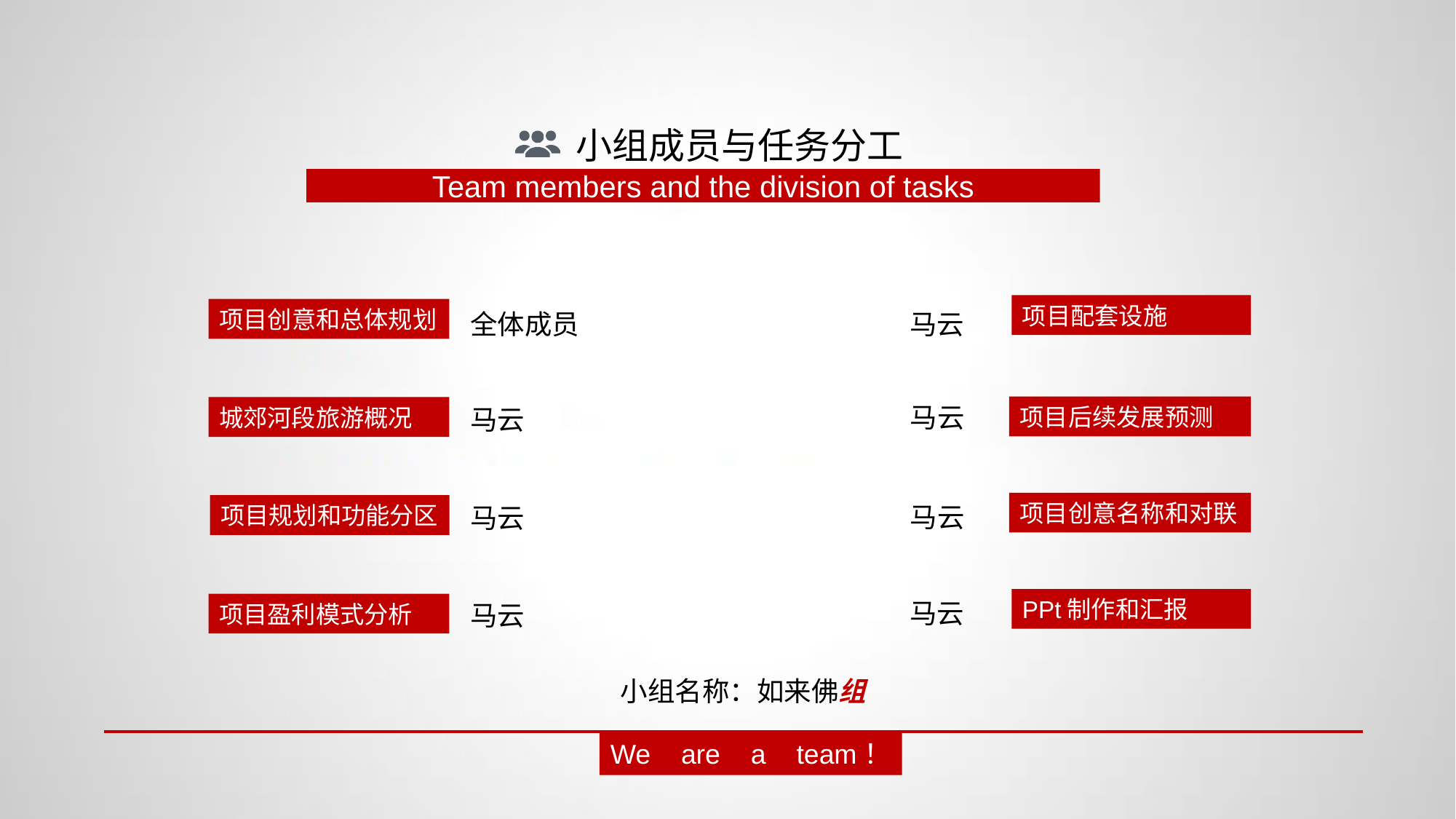

小组成员与任务分工

Team members and the division of tasks
项目配套设施
项目创意和总体规划
马云
全体成员
马云
项目后续发展预测
城郊河段旅游概况
马云
项目创意名称和对联
马云
马云
项目规划和功能分区
PPt制作和汇报
马云
马云
项目盈利模式分析
小组名称：如来佛组
We    are    a    team！